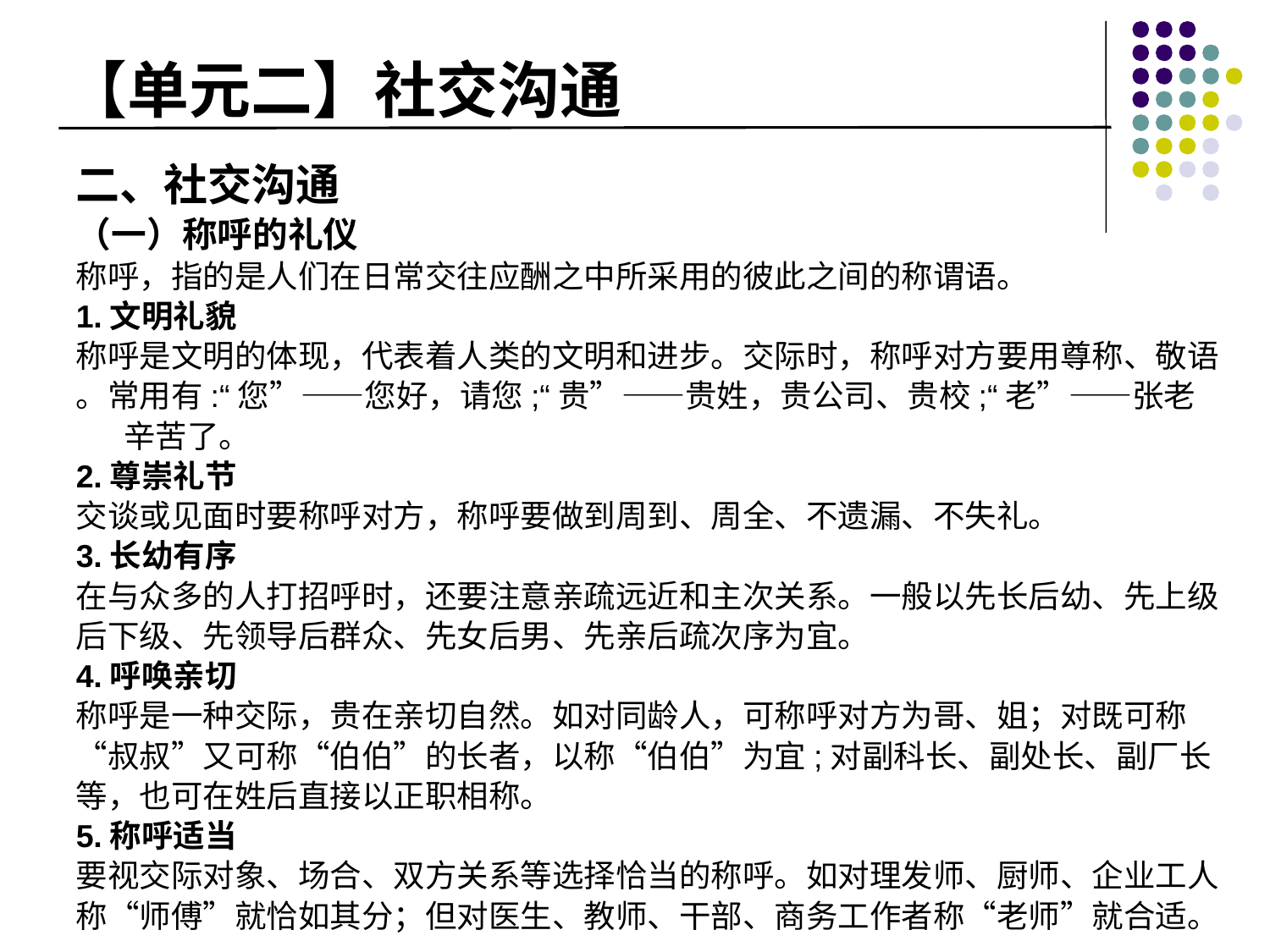

# 【单元二】社交沟通
二、社交沟通
（一）称呼的礼仪
称呼，指的是人们在日常交往应酬之中所采用的彼此之间的称谓语。
1.文明礼貌
称呼是文明的体现，代表着人类的文明和进步。交际时，称呼对方要用尊称、敬语
。常用有:“您”——您好，请您;“贵”——贵姓，贵公司、贵校;“老”——张老辛苦了。
2.尊崇礼节
交谈或见面时要称呼对方，称呼要做到周到、周全、不遗漏、不失礼。
3.长幼有序
在与众多的人打招呼时，还要注意亲疏远近和主次关系。一般以先长后幼、先上级后下级、先领导后群众、先女后男、先亲后疏次序为宜。
4.呼唤亲切
称呼是一种交际，贵在亲切自然。如对同龄人，可称呼对方为哥、姐；对既可称“叔叔”又可称“伯伯”的长者，以称“伯伯”为宜;对副科长、副处长、副厂长等，也可在姓后直接以正职相称。
5.称呼适当
要视交际对象、场合、双方关系等选择恰当的称呼。如对理发师、厨师、企业工人称“师傅”就恰如其分；但对医生、教师、干部、商务工作者称“老师”就合适。